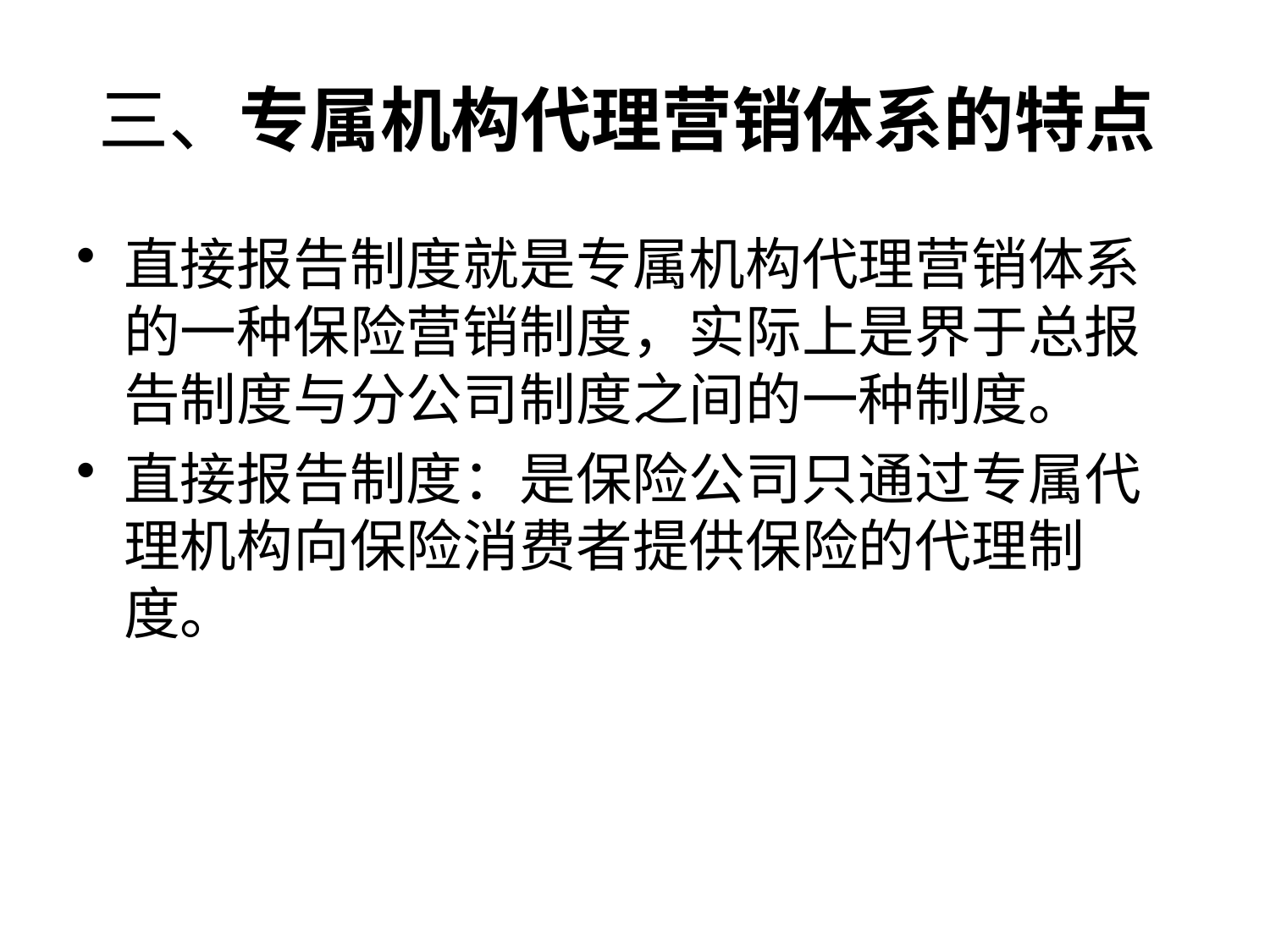

# 三、专属机构代理营销体系的特点
直接报告制度就是专属机构代理营销体系的一种保险营销制度，实际上是界于总报告制度与分公司制度之间的一种制度。
直接报告制度：是保险公司只通过专属代理机构向保险消费者提供保险的代理制度。